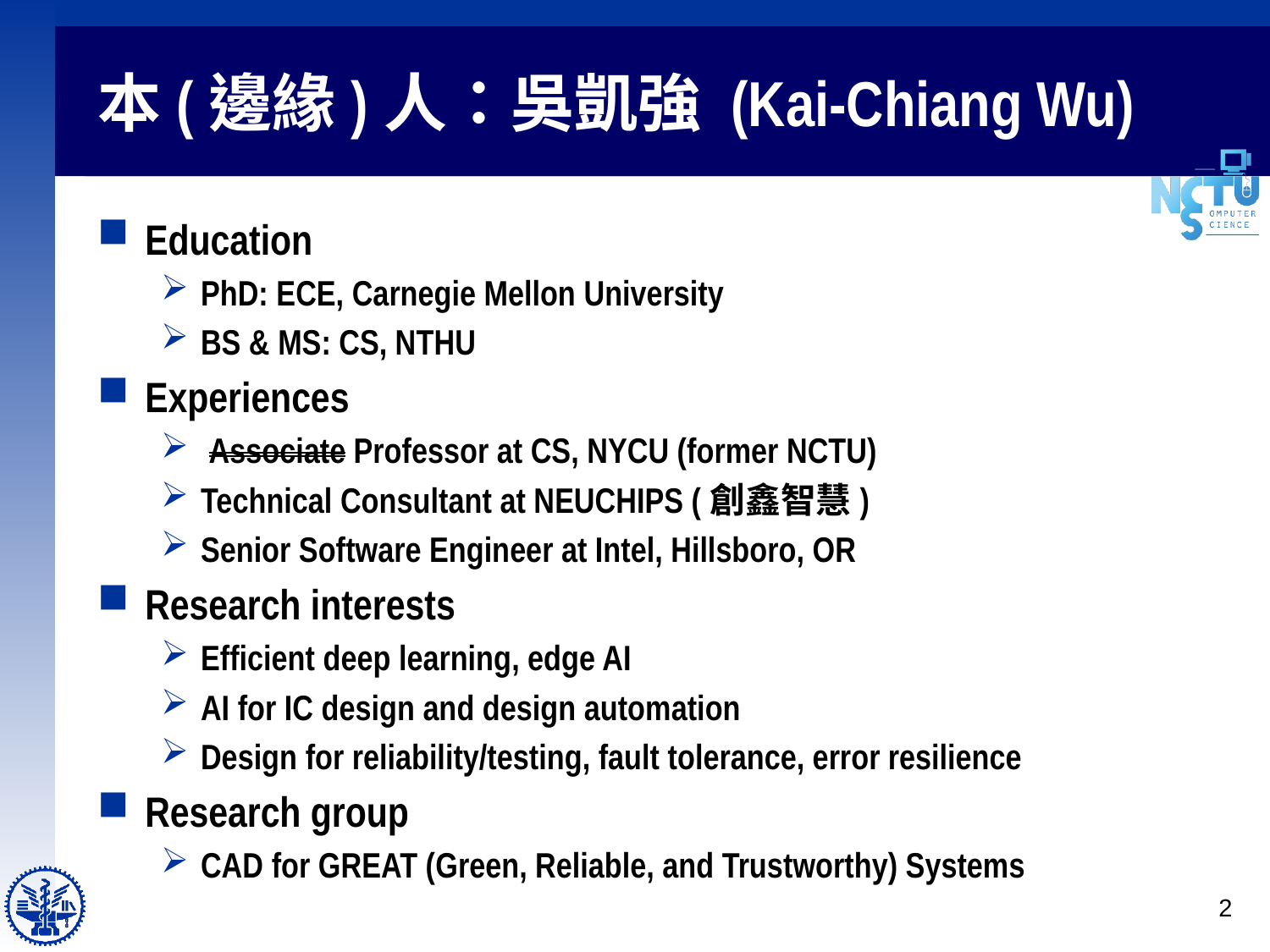

# 本(邊緣)人：吳凱強 (Kai-Chiang Wu)
Education
PhD: ECE, Carnegie Mellon University
BS & MS: CS, NTHU
Experiences
 Associate Professor at CS, NYCU (former NCTU)
Technical Consultant at NEUCHIPS (創鑫智慧)
Senior Software Engineer at Intel, Hillsboro, OR
Research interests
Efficient deep learning, edge AI
AI for IC design and design automation
Design for reliability/testing, fault tolerance, error resilience
Research group
CAD for GREAT (Green, Reliable, and Trustworthy) Systems
2